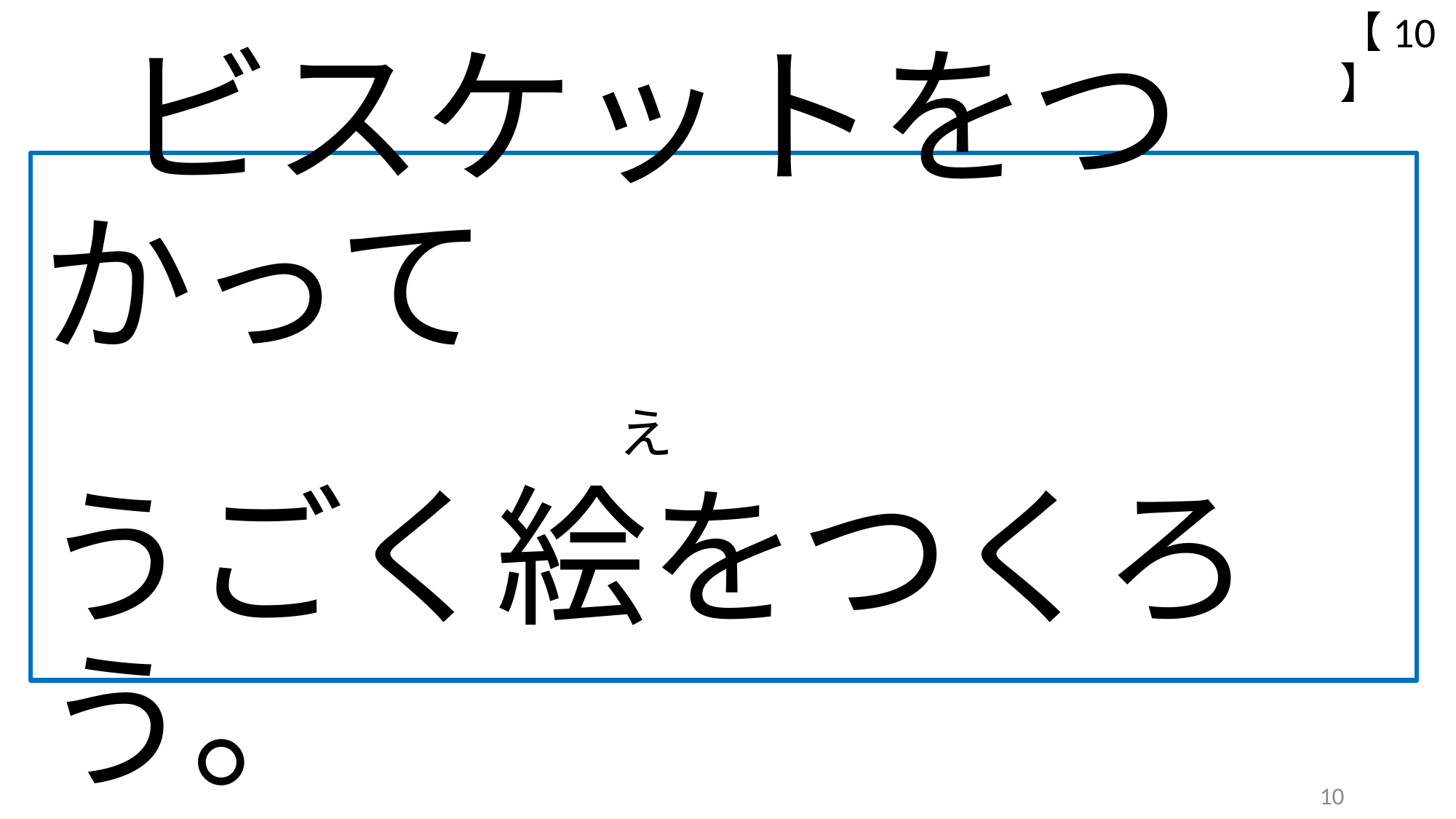

【10】
# ビスケットをつかって 　　 　　　　　　　　　　　　　　　　　　　え 　 うごく絵をつくろう｡
10